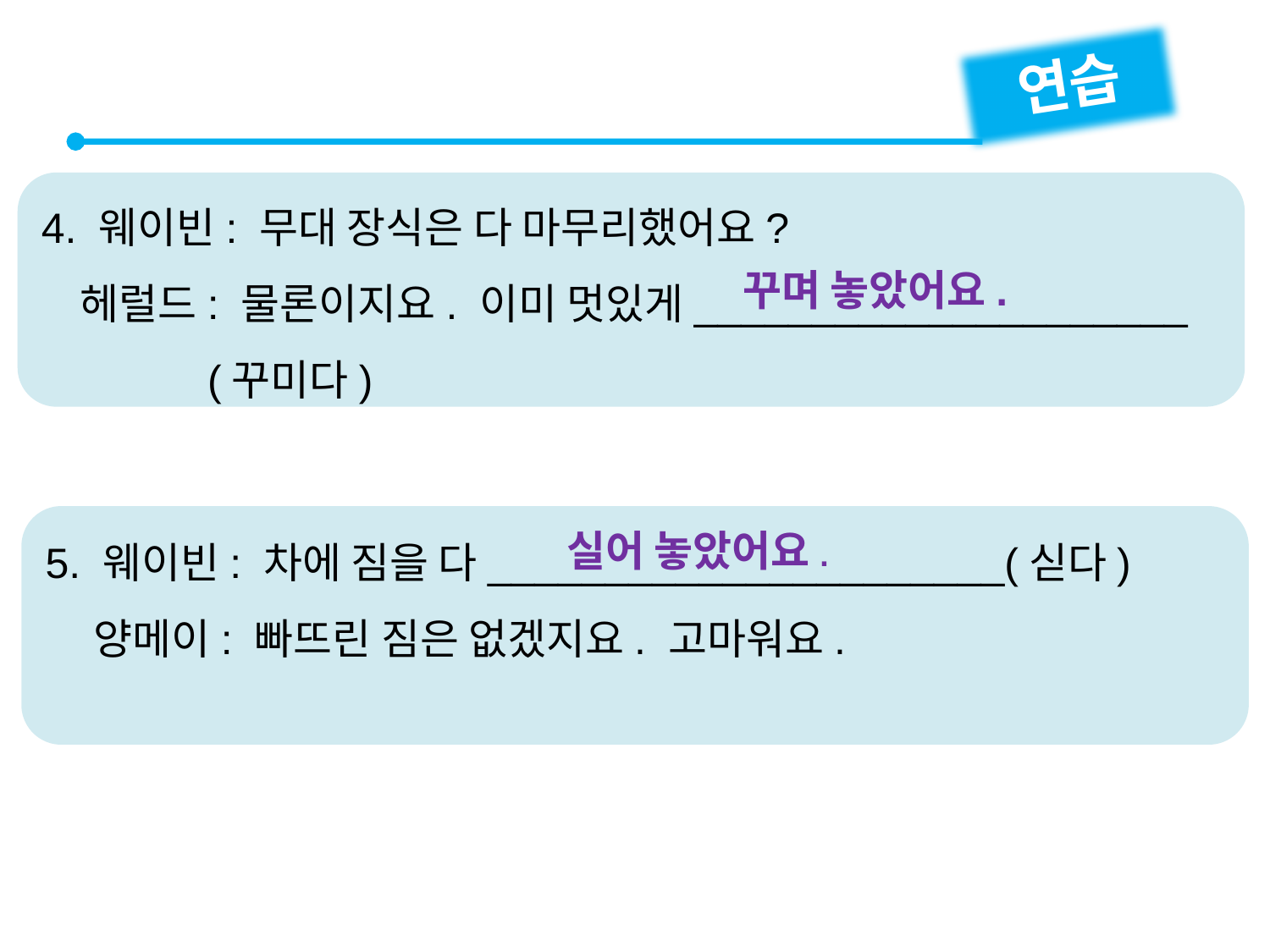

연습
4. 웨이빈: 무대 장식은 다 마무리했어요?
   헤럴드: 물론이지요. 이미 멋있게_____________________
              (꾸미다)
꾸며 놓았어요.
5. 웨이빈: 차에 짐을 다______________________(싣다)
    양메이: 빠뜨린 짐은 없겠지요. 고마워요.

실어 놓았어요.